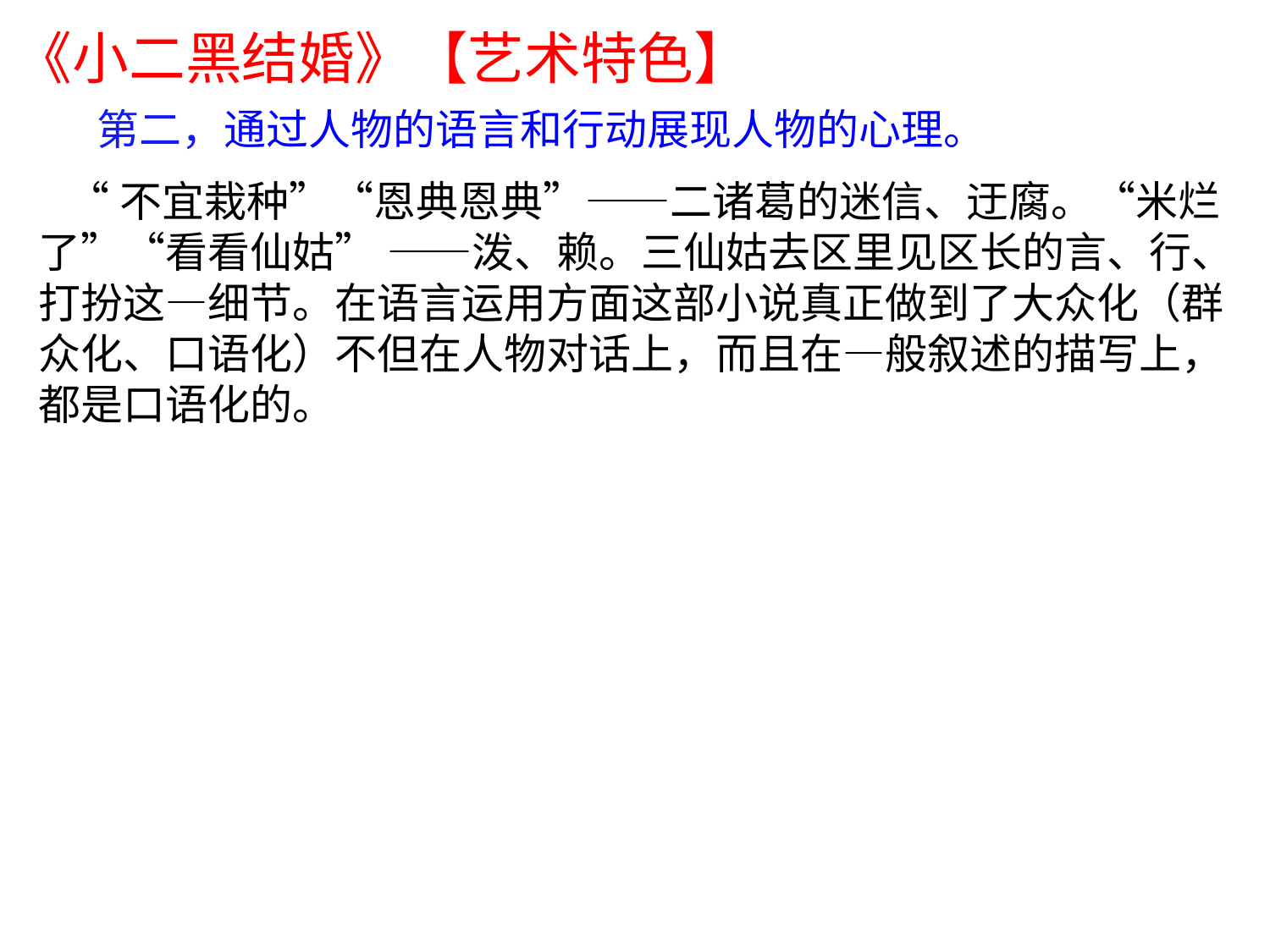

《小二黑结婚》【艺术特色】
     第二，通过人物的语言和行动展现人物的心理。
   “不宜栽种”“恩典恩典”——二诸葛的迷信、迂腐。“米烂了”“看看仙姑” ——泼、赖。三仙姑去区里见区长的言、行、打扮这—细节。在语言运用方面这部小说真正做到了大众化（群众化、口语化）不但在人物对话上，而且在—般叙述的描写上，都是口语化的。